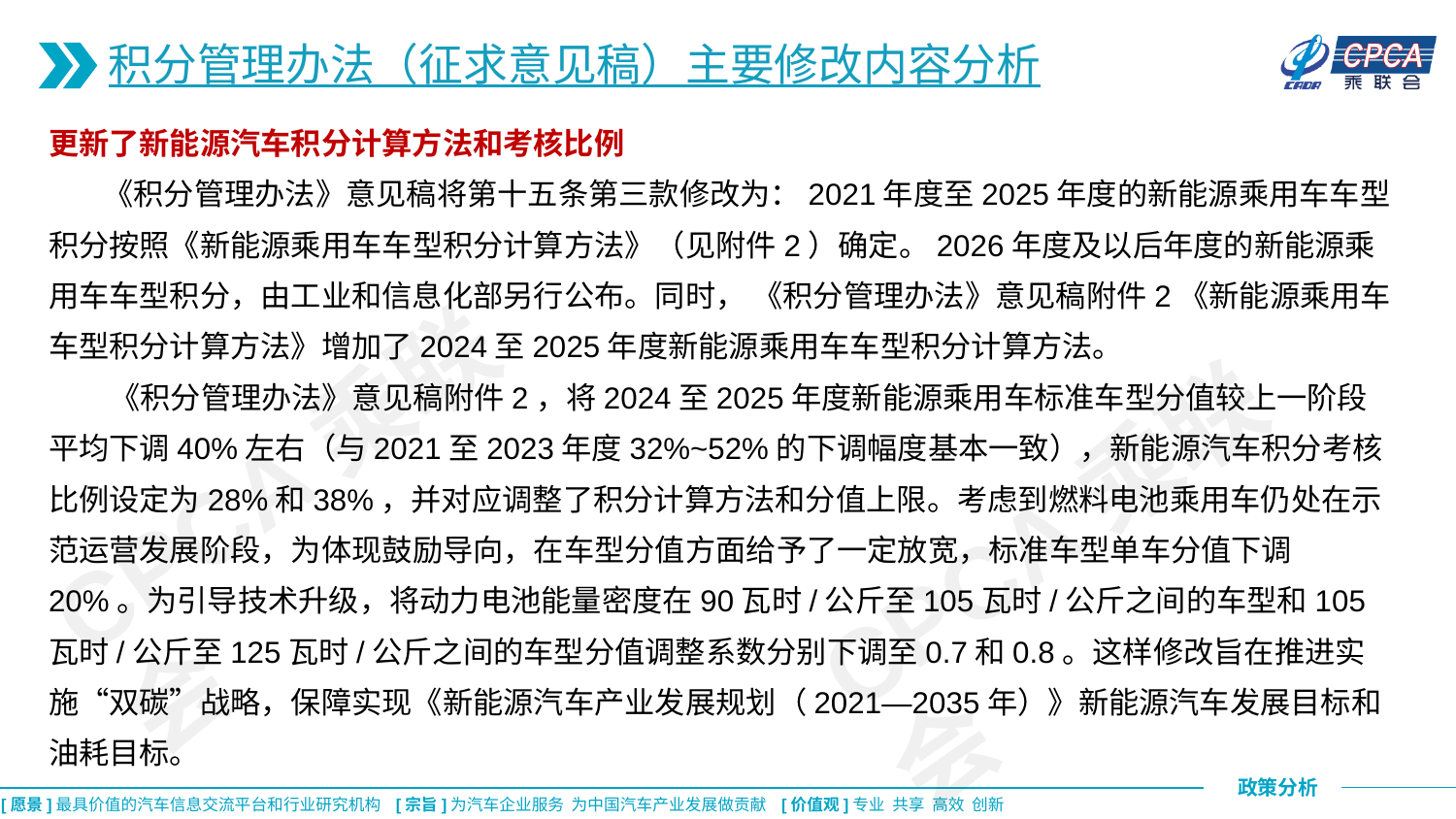

积分管理办法（征求意见稿）主要修改内容分析
更新了新能源汽车积分计算方法和考核比例
       《积分管理办法》意见稿将第十五条第三款修改为：2021年度至2025年度的新能源乘用车车型积分按照《新能源乘用车车型积分计算方法》（见附件2）确定。2026年度及以后年度的新能源乘用车车型积分，由工业和信息化部另行公布。同时， 《积分管理办法》意见稿附件2《新能源乘用车车型积分计算方法》增加了2024至2025年度新能源乘用车车型积分计算方法。
        《积分管理办法》意见稿附件2，将2024至2025年度新能源乘用车标准车型分值较上一阶段平均下调40%左右（与2021至2023年度32%~52%的下调幅度基本一致），新能源汽车积分考核比例设定为28%和38%，并对应调整了积分计算方法和分值上限。考虑到燃料电池乘用车仍处在示范运营发展阶段，为体现鼓励导向，在车型分值方面给予了一定放宽，标准车型单车分值下调20%。为引导技术升级，将动力电池能量密度在90瓦时/公斤至105瓦时/公斤之间的车型和105瓦时/公斤至125瓦时/公斤之间的车型分值调整系数分别下调至0.7和0.8。这样修改旨在推进实施“双碳”战略，保障实现《新能源汽车产业发展规划（2021—2035年）》新能源汽车发展目标和油耗目标。
CPCA乘联会
CPCA乘联会